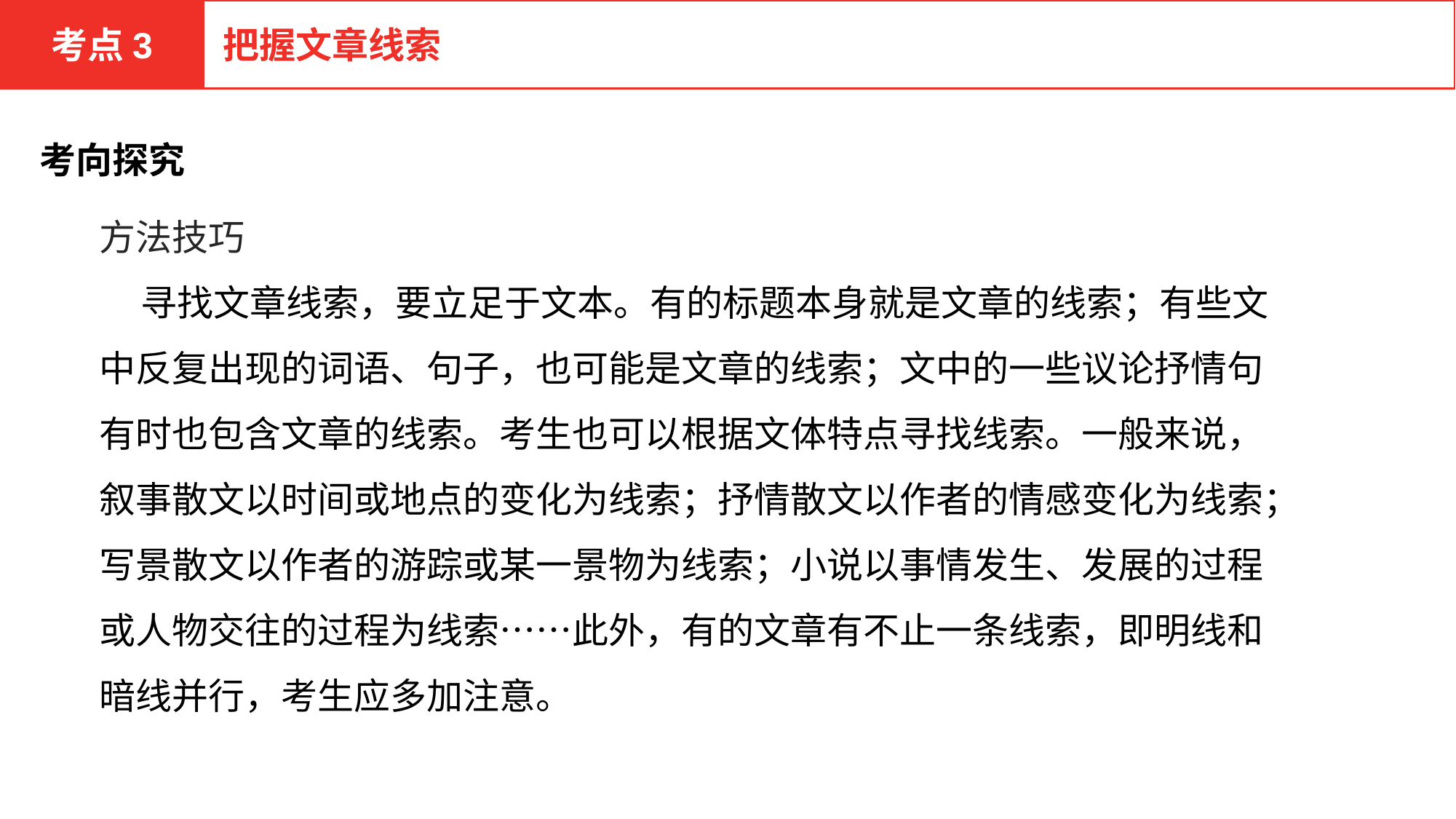

考点3
把握文章线索
考向探究
方法技巧
    寻找文章线索，要立足于文本。有的标题本身就是文章的线索；有些文中反复出现的词语、句子，也可能是文章的线索；文中的一些议论抒情句有时也包含文章的线索。考生也可以根据文体特点寻找线索。一般来说，叙事散文以时间或地点的变化为线索；抒情散文以作者的情感变化为线索；写景散文以作者的游踪或某一景物为线索；小说以事情发生、发展的过程或人物交往的过程为线索……此外，有的文章有不止一条线索，即明线和暗线并行，考生应多加注意。